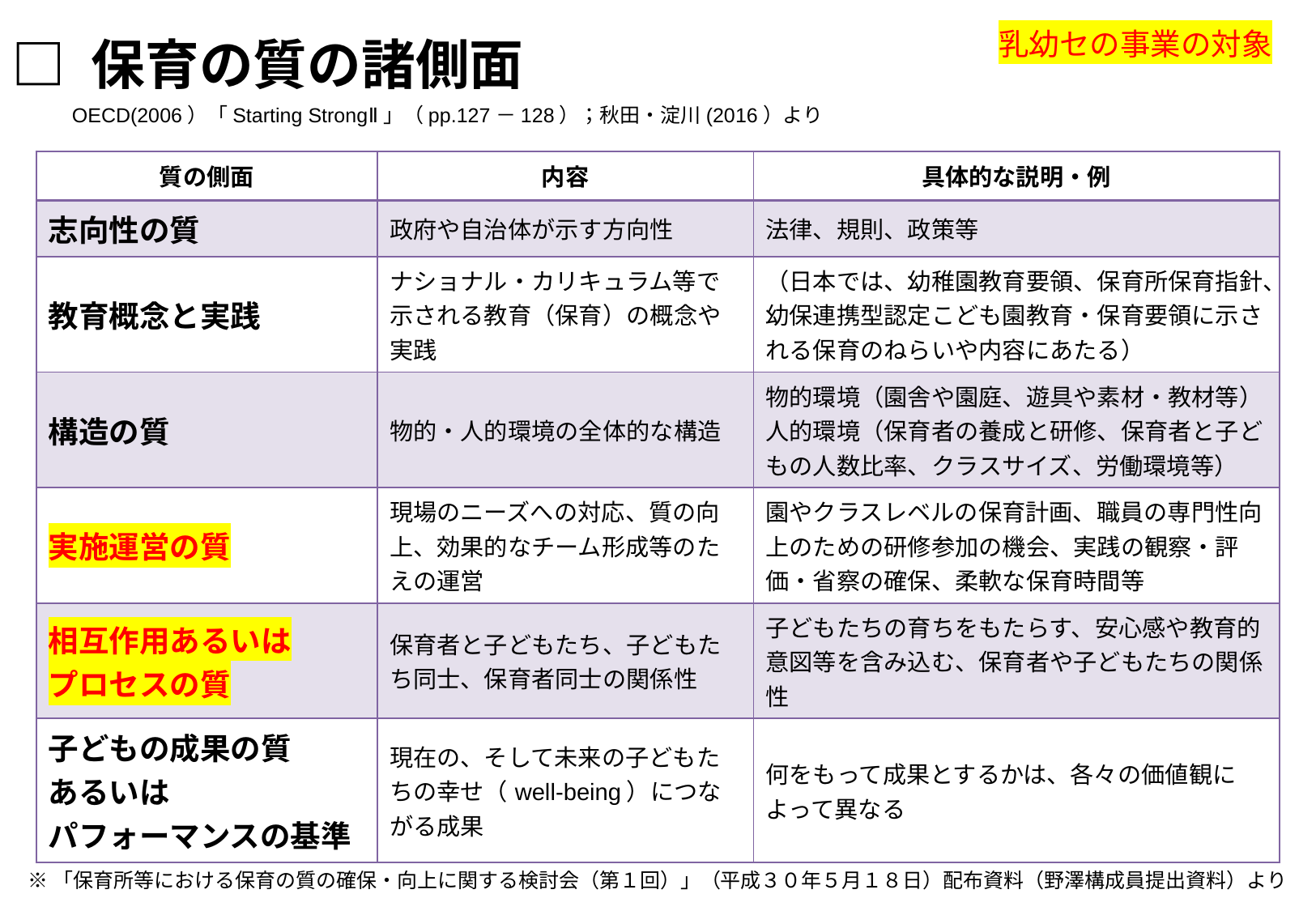

乳幼セの事業の対象
□ 保育の質の諸側面
OECD(2006）「Starting StrongⅡ」（pp.127－128）；秋田・淀川(2016）より
| 質の側面 | 内容 | 具体的な説明・例 |
| --- | --- | --- |
| 志向性の質 | 政府や自治体が示す方向性 | 法律、規則、政策等 |
| 教育概念と実践 | ナショナル・カリキュラム等で示される教育（保育）の概念や実践 | （日本では、幼稚園教育要領、保育所保育指針、幼保連携型認定こども園教育・保育要領に示される保育のねらいや内容にあたる） |
| 構造の質 | 物的・人的環境の全体的な構造 | 物的環境（園舎や園庭、遊具や素材・教材等） 人的環境（保育者の養成と研修、保育者と子どもの人数比率、クラスサイズ、労働環境等） |
| 実施運営の質 | 現場のニーズへの対応、質の向上、効果的なチーム形成等のたえの運営 | 園やクラスレベルの保育計画、職員の専門性向上のための研修参加の機会、実践の観察・評価・省察の確保、柔軟な保育時間等 |
| 相互作用あるいは プロセスの質 | 保育者と子どもたち、子どもたち同士、保育者同士の関係性 | 子どもたちの育ちをもたらす、安心感や教育的意図等を含み込む、保育者や子どもたちの関係性 |
| 子どもの成果の質 あるいは パフォーマンスの基準 | 現在の、そして未来の子どもたちの幸せ（well-being）につながる成果 | 何をもって成果とするかは、各々の価値観によって異なる |
※「保育所等における保育の質の確保・向上に関する検討会（第１回）」（平成３０年５月１８日）配布資料（野澤構成員提出資料）より